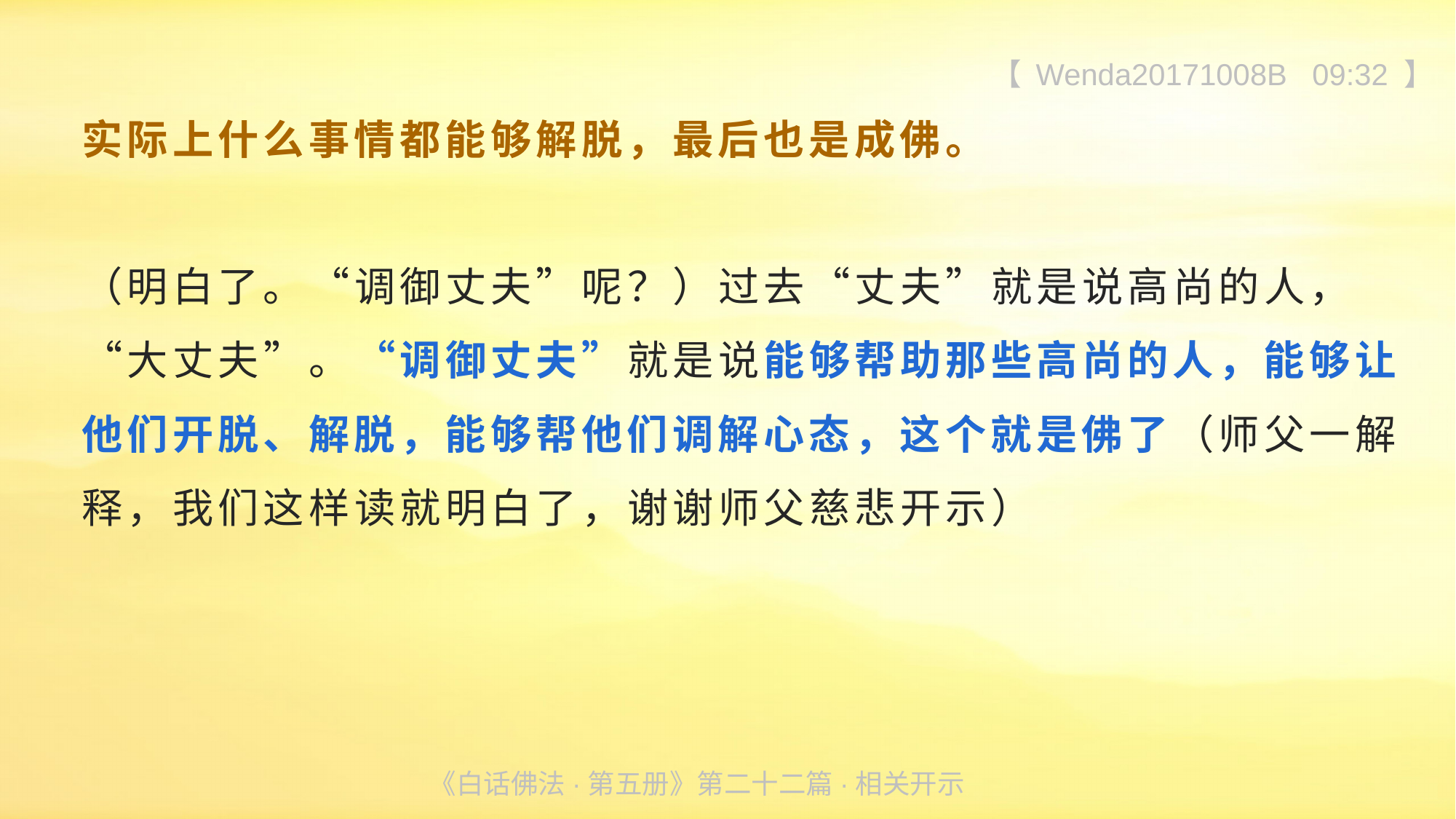

【 Wenda20171008B   09:32 】
实际上什么事情都能够解脱，最后也是成佛。

（明白了。“调御丈夫”呢？）过去“丈夫”就是说高尚的人，“大丈夫”。“调御丈夫”就是说能够帮助那些高尚的人，能够让他们开脱、解脱，能够帮他们调解心态，这个就是佛了（师父一解释，我们这样读就明白了，谢谢师父慈悲开示）

《白话佛法·第五册》第二十二篇·相关开示